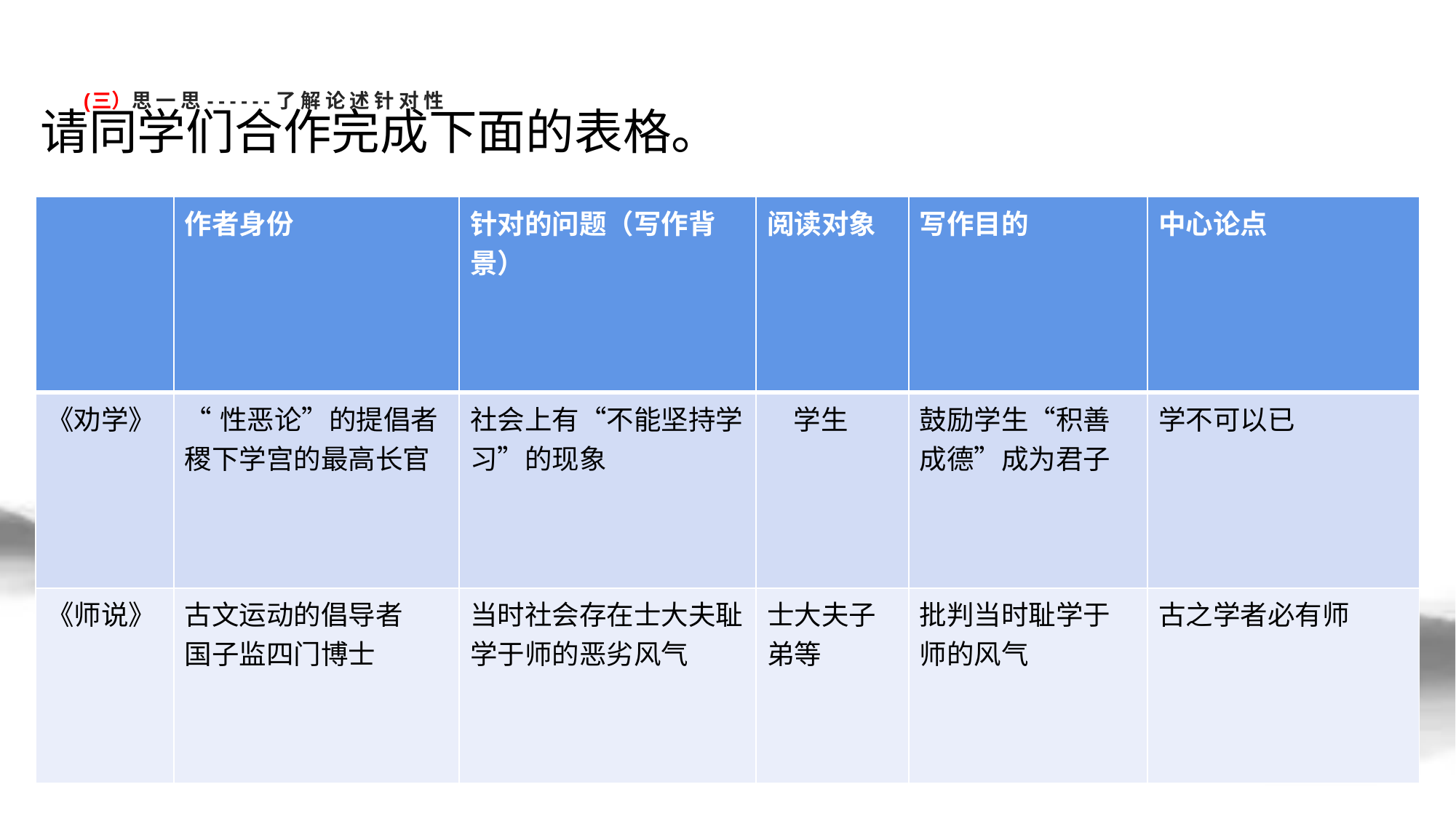

# (三）思一思------了解论述针对性
请同学们合作完成下面的表格。

|  | 作者身份 | 针对的问题（写作背景） | 阅读对象 | 写作目的 | 中心论点 |
| --- | --- | --- | --- | --- | --- |
| 《劝学》 | “性恶论”的提倡者 稷下学宫的最高长官 | 社会上有“不能坚持学习”的现象 | 学生 | 鼓励学生“积善成德”成为君子 | 学不可以已 |
| 《师说》 | 古文运动的倡导者 国子监四门博士 | 当时社会存在士大夫耻学于师的恶劣风气 | 士大夫子弟等 | 批判当时耻学于师的风气 | 古之学者必有师 |